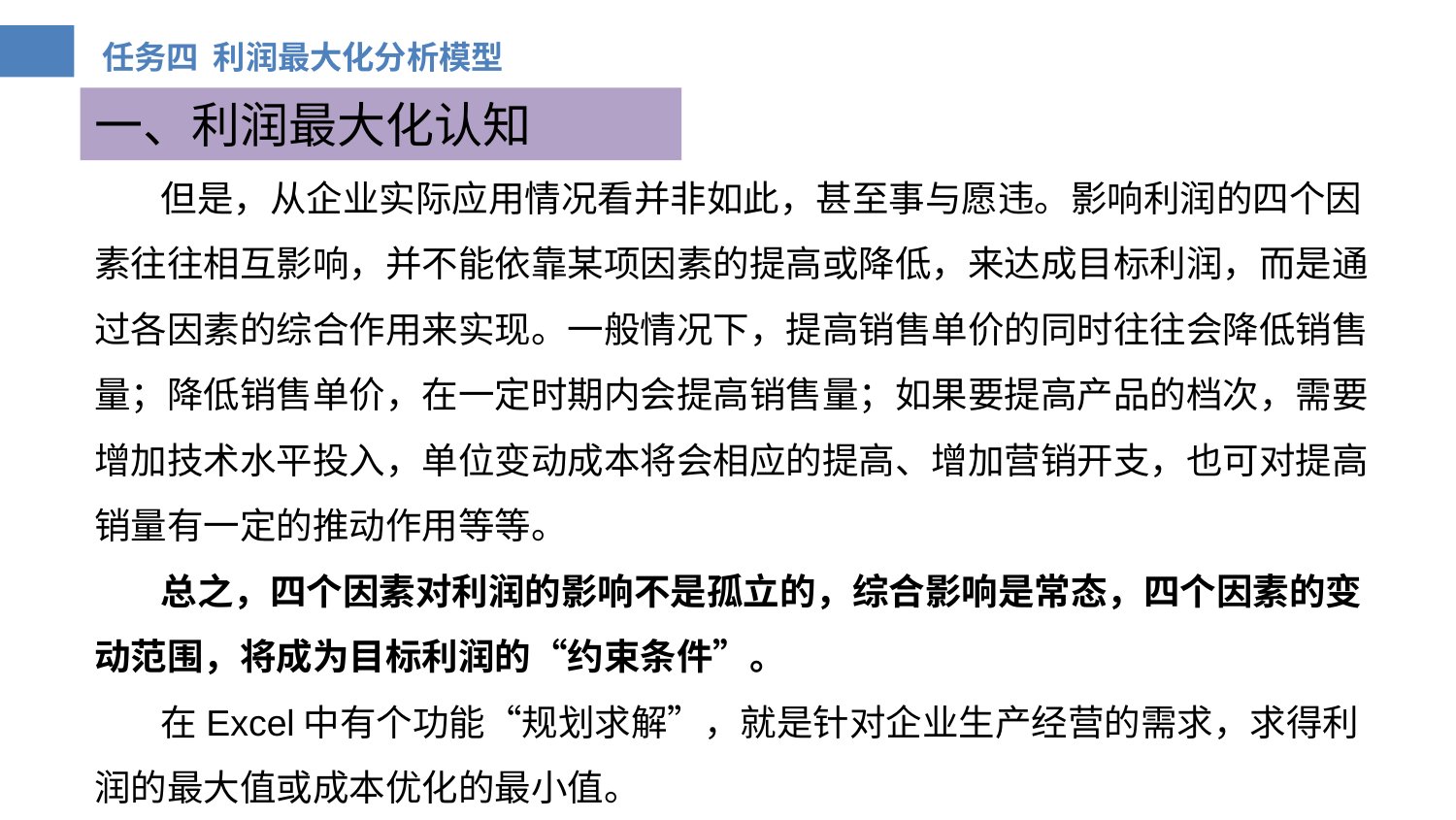

一、利润最大化认知
       但是，从企业实际应用情况看并非如此，甚至事与愿违。影响利润的四个因素往往相互影响，并不能依靠某项因素的提高或降低，来达成目标利润，而是通过各因素的综合作用来实现。一般情况下，提高销售单价的同时往往会降低销售量；降低销售单价，在一定时期内会提高销售量；如果要提高产品的档次，需要增加技术水平投入，单位变动成本将会相应的提高、增加营销开支，也可对提高销量有一定的推动作用等等。
       总之，四个因素对利润的影响不是孤立的，综合影响是常态，四个因素的变动范围，将成为目标利润的“约束条件”。
       在Excel中有个功能“规划求解”，就是针对企业生产经营的需求，求得利润的最大值或成本优化的最小值。